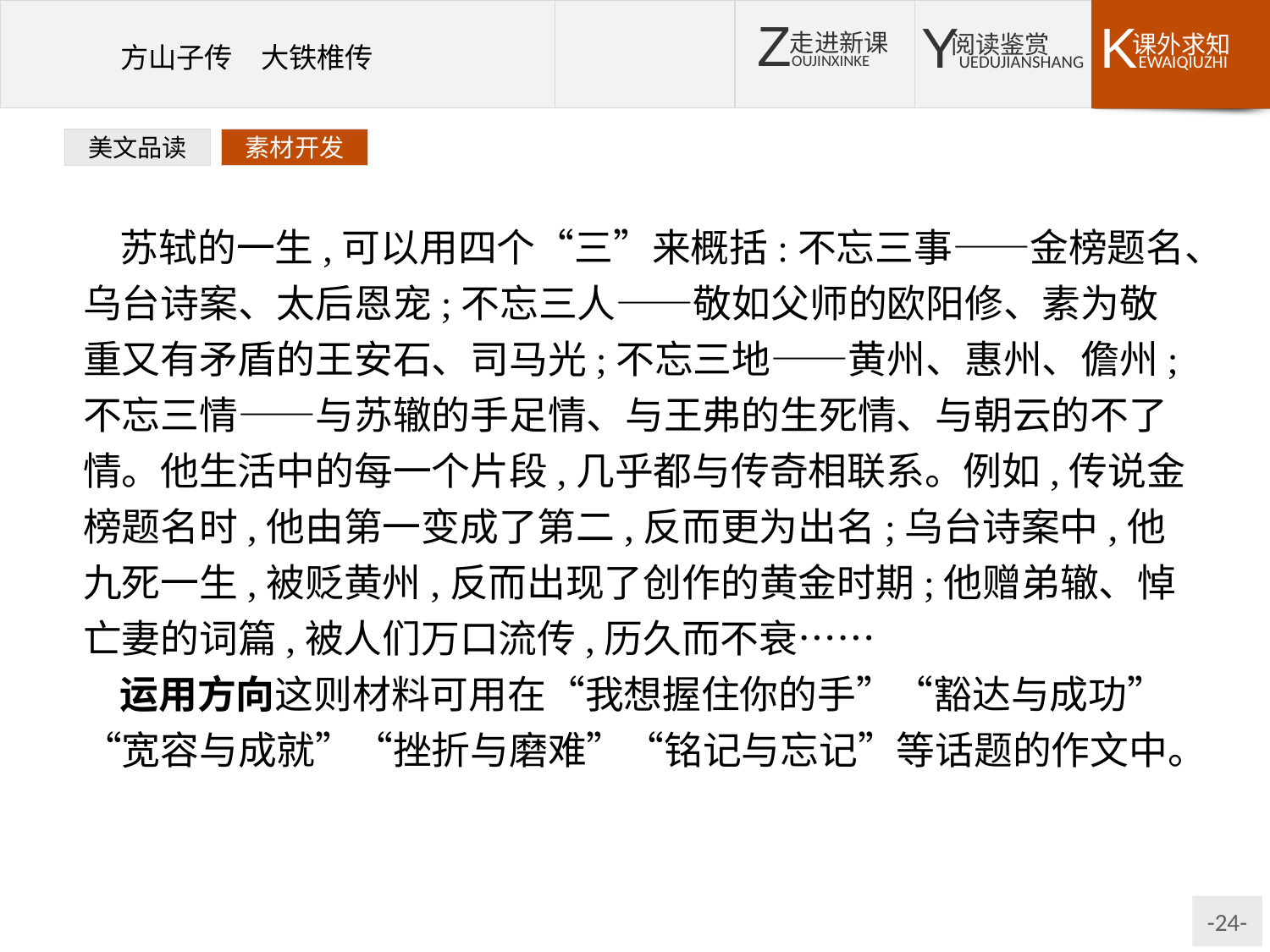

美文品读
素材开发
苏轼的一生,可以用四个“三”来概括:不忘三事——金榜题名、乌台诗案、太后恩宠;不忘三人——敬如父师的欧阳修、素为敬重又有矛盾的王安石、司马光;不忘三地——黄州、惠州、儋州;不忘三情——与苏辙的手足情、与王弗的生死情、与朝云的不了情。他生活中的每一个片段,几乎都与传奇相联系。例如,传说金榜题名时,他由第一变成了第二,反而更为出名;乌台诗案中,他九死一生,被贬黄州,反而出现了创作的黄金时期;他赠弟辙、悼亡妻的词篇,被人们万口流传,历久而不衰……
运用方向这则材料可用在“我想握住你的手”“豁达与成功”“宽容与成就”“挫折与磨难”“铭记与忘记”等话题的作文中。